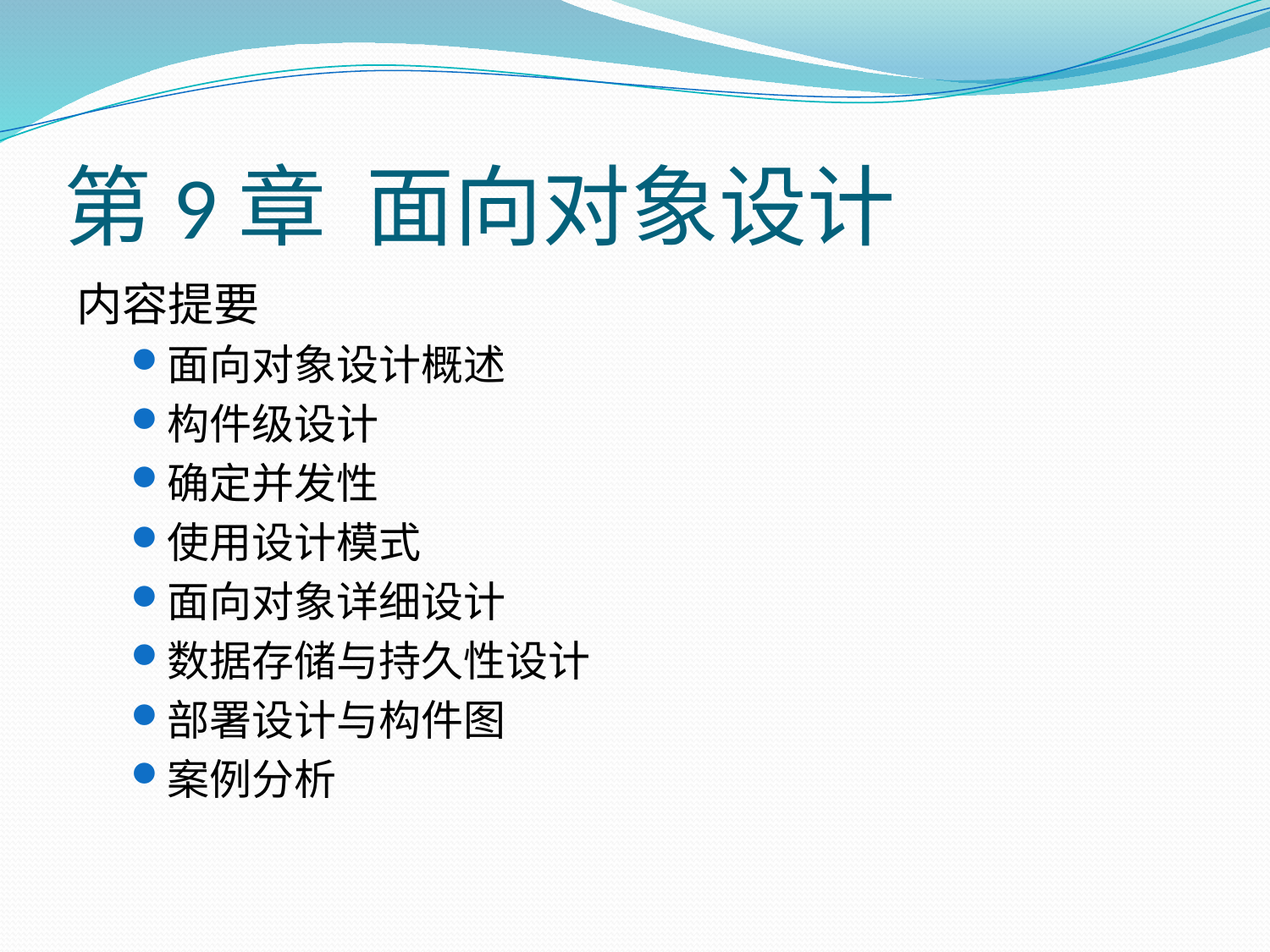

# 第9章  面向对象设计
内容提要
面向对象设计概述
构件级设计
确定并发性
使用设计模式
面向对象详细设计
数据存储与持久性设计
部署设计与构件图
案例分析